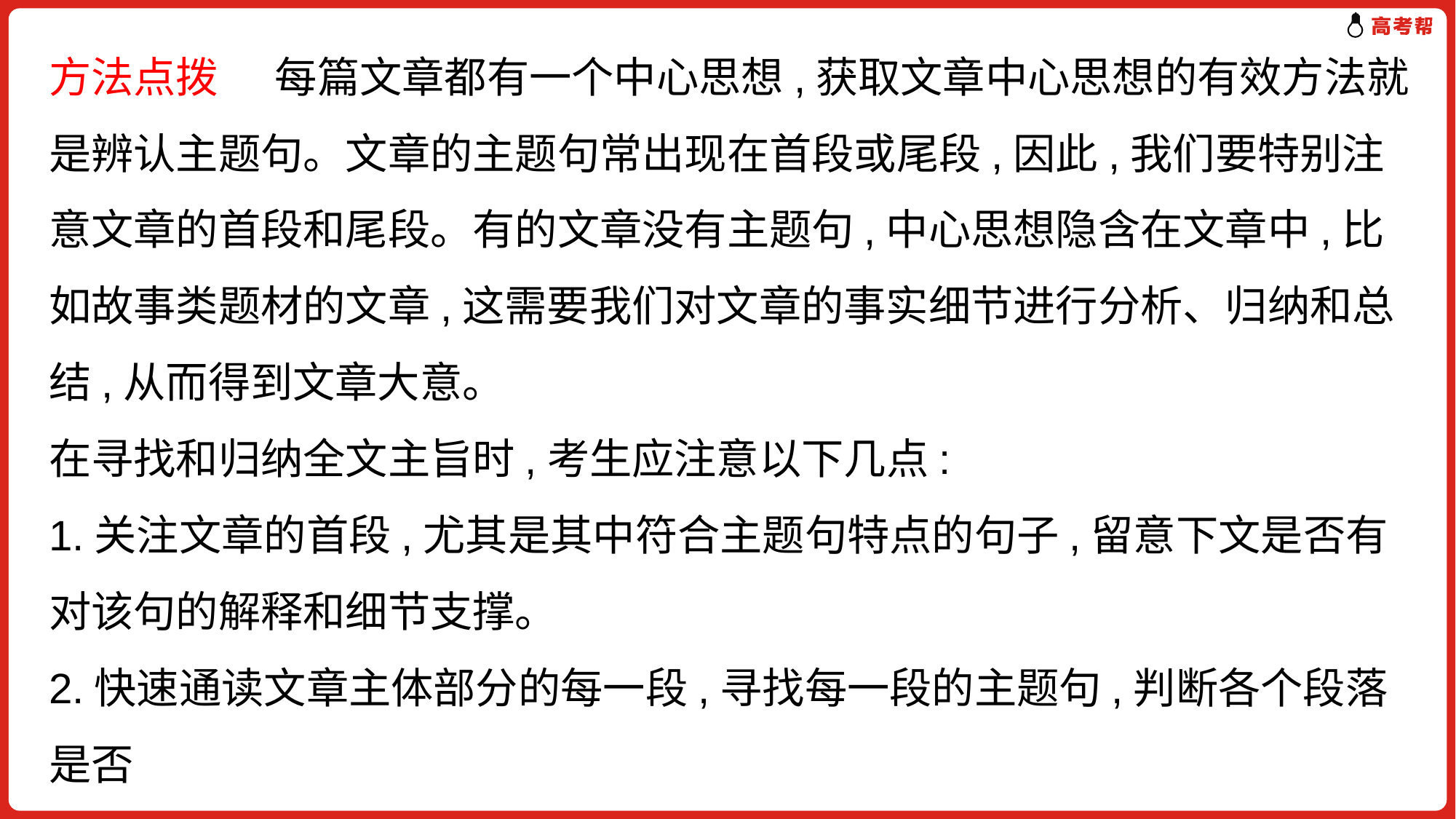

方法点拨      每篇文章都有一个中心思想,获取文章中心思想的有效方法就是辨认主题句。文章的主题句常出现在首段或尾段,因此,我们要特别注意文章的首段和尾段。有的文章没有主题句,中心思想隐含在文章中,比如故事类题材的文章,这需要我们对文章的事实细节进行分析、归纳和总结,从而得到文章大意。
在寻找和归纳全文主旨时,考生应注意以下几点:
1.关注文章的首段,尤其是其中符合主题句特点的句子,留意下文是否有对该句的解释和细节支撑。
2.快速通读文章主体部分的每一段,寻找每一段的主题句,判断各个段落是否